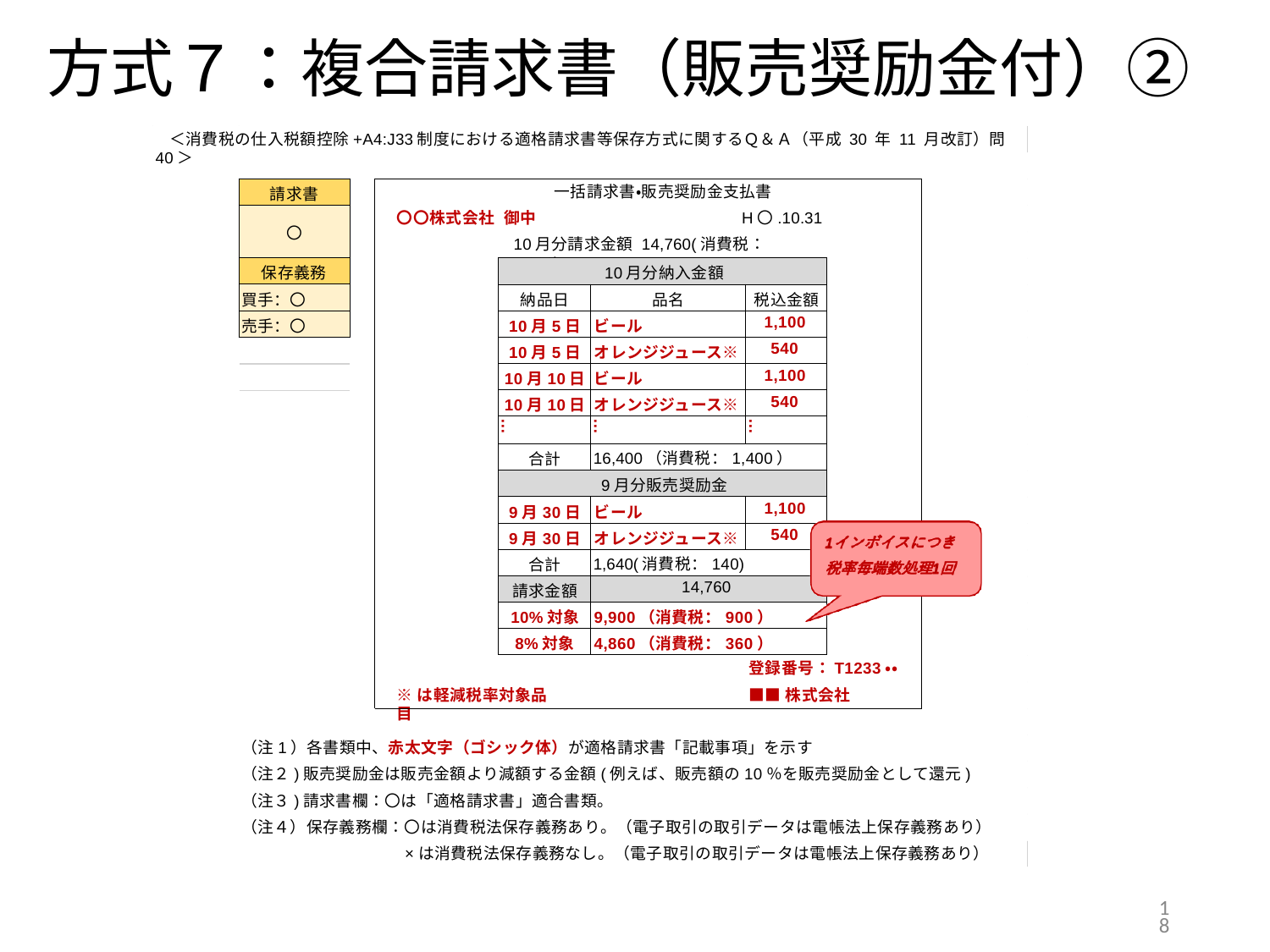

# 方式７：複合請求書（販売奨励金付）②

   ＜消費税の仕入税額控除+A4:J33制度における適格請求書等保存方式に関するＱ＆Ａ（平成 30 年 11 月改訂）問40＞

一括請求書・販売奨励金支払書
H〇.10.31
| 請求書 |
| --- |
| 〇 |
| 保存義務 |
| 買手：〇 |
| 売手：〇 |

〇〇株式会社 御中

10月分請求金額 14,760(消費税：1,260)
| 10月分納入金額 |  |  |
| --- | --- | --- |
| 納品日 | 品名 | 税込金額 |
| 10月5日 | ビール | 1,100 |
| 10月5日 | オレンジジュース※ | 540 |
| 10月10日 | ビール | 1,100 |
| 10月10日 | オレンジジュース※ | 540 |
| … | … | … |
| 合計 | 16,400（消費税：1,400） |  |
| 9月分販売奨励金 |  |  |
| 9月30日 | ビール | 1,100 |
| 9月30日 | オレンジジュース※ | 540 |
| 合計 | 1,640(消費税：140) |  |
| 請求金額 | 14,760 |  |
| 10%対象 | 9,900（消費税：900） |  |
| 8%対象 | 4,860（消費税：360） |  |

登録番号：T1233・・
■■株式会社

※は軽減税率対象品目

（注1）各書類中、赤太文字（ゴシック体）が適格請求書「記載事項」を示す
（注２)販売奨励金は販売金額より減額する金額(例えば、販売額の10％を販売奨励金として還元)
（注３)請求書欄：〇は「適格請求書」適合書類。
（注４）保存義務欄：〇は消費税法保存義務あり。（電子取引の取引データは電帳法上保存義務あり）
×は消費税法保存義務なし。（電子取引の取引データは電帳法上保存義務あり）

18